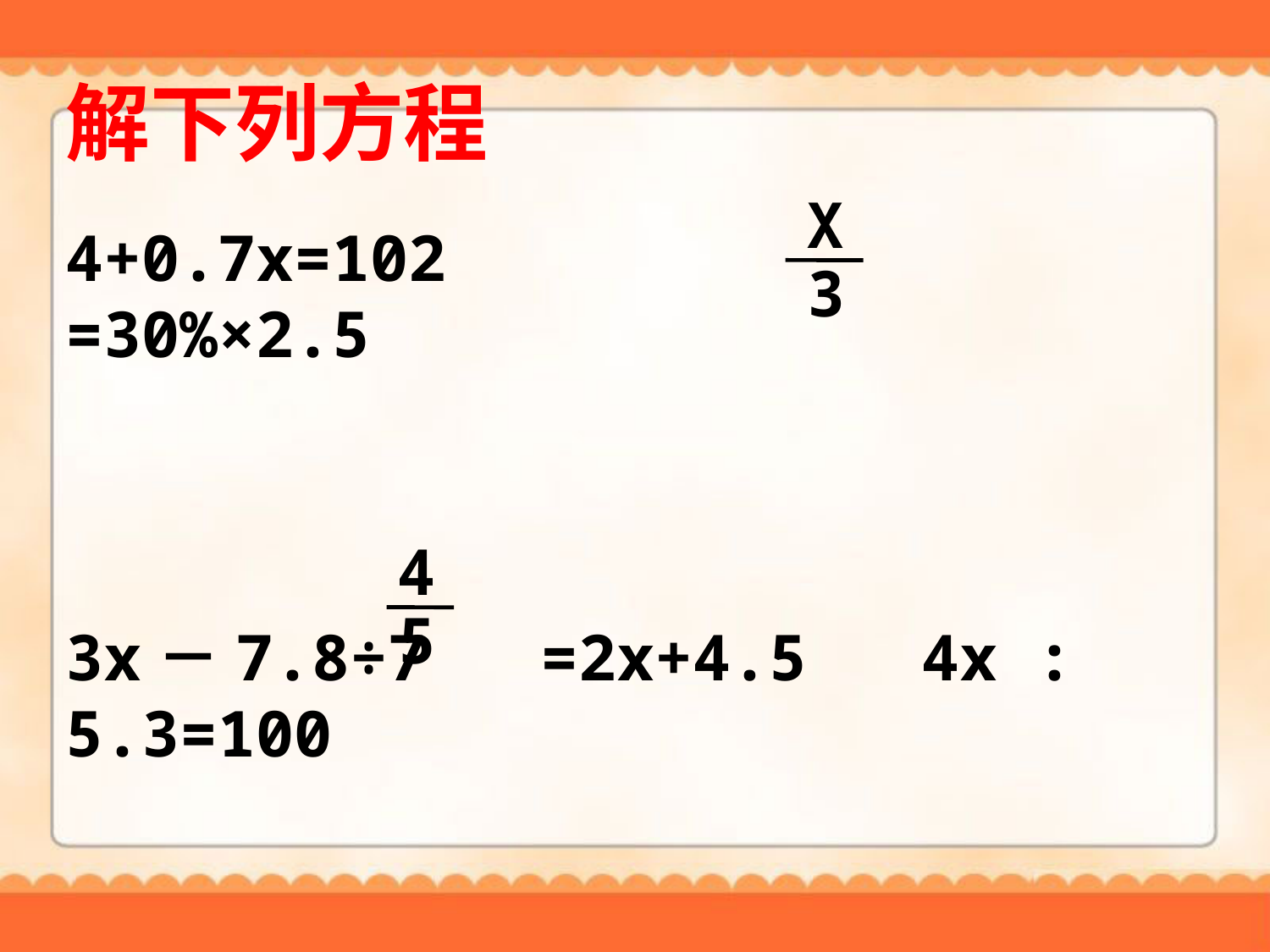

解下列方程
X
3
4+0.7x=102               =30%×2.5

3x－7.8÷7   =2x+4.5   4x : 5.3=100
4
5